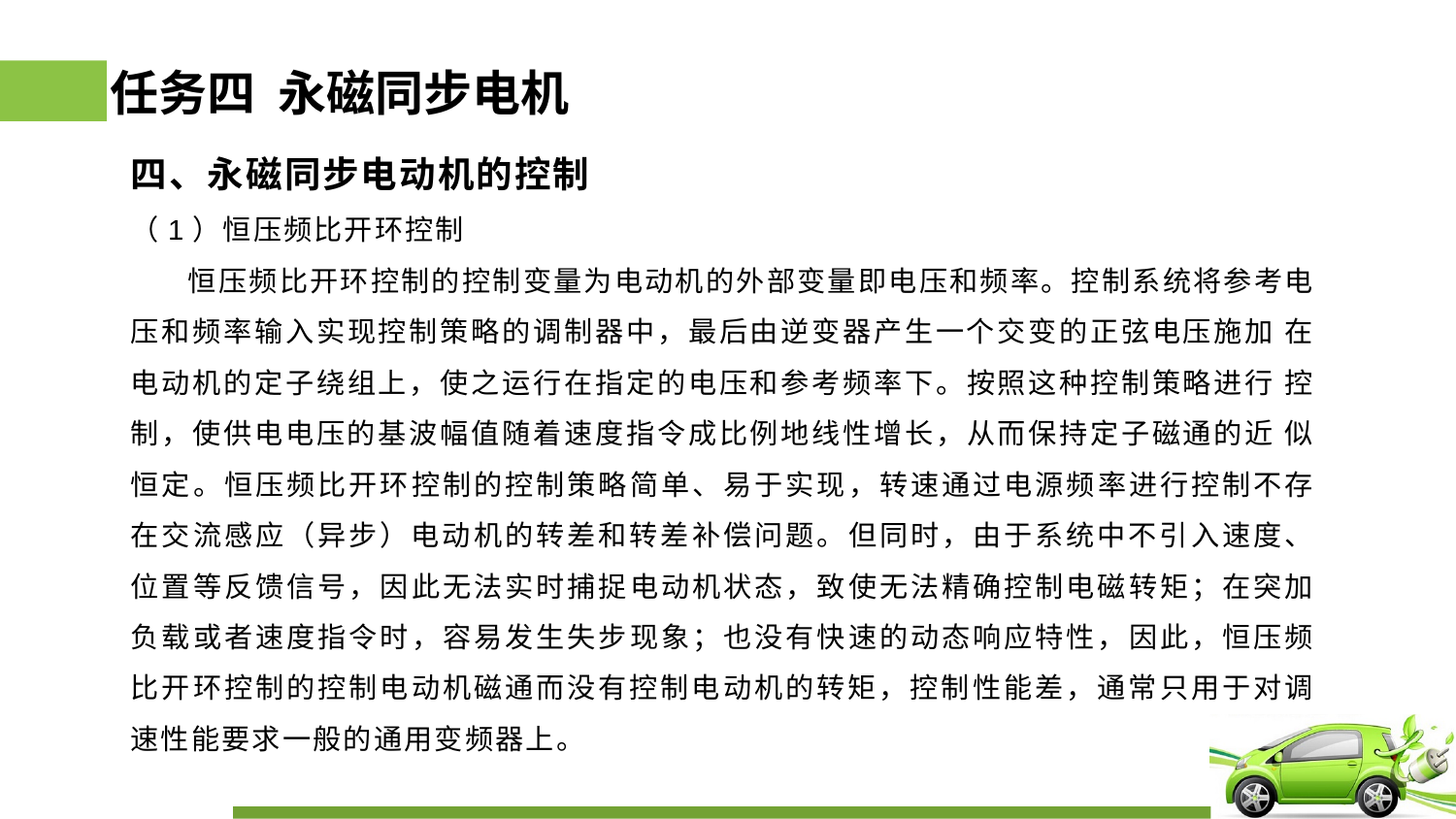

# 任务四  永磁同步电机
四、永磁同步电动机的控制
（1）恒压频比开环控制
      恒压频比开环控制的控制变量为电动机的外部变量即电压和频率。控制系统将参考电压和频率输入实现控制策略的调制器中，最后由逆变器产生一个交变的正弦电压施加 在电动机的定子绕组上，使之运行在指定的电压和参考频率下。按照这种控制策略进行 控制，使供电电压的基波幅值随着速度指令成比例地线性增长，从而保持定子磁通的近 似恒定。恒压频比开环控制的控制策略简单、易于实现，转速通过电源频率进行控制不存在交流感应（异步）电动机的转差和转差补偿问题。但同时，由于系统中不引入速度、位置等反馈信号，因此无法实时捕捉电动机状态，致使无法精确控制电磁转矩；在突加负载或者速度指令时，容易发生失步现象；也没有快速的动态响应特性，因此，恒压频比开环控制的控制电动机磁通而没有控制电动机的转矩，控制性能差，通常只用于对调速性能要求一般的通用变频器上。